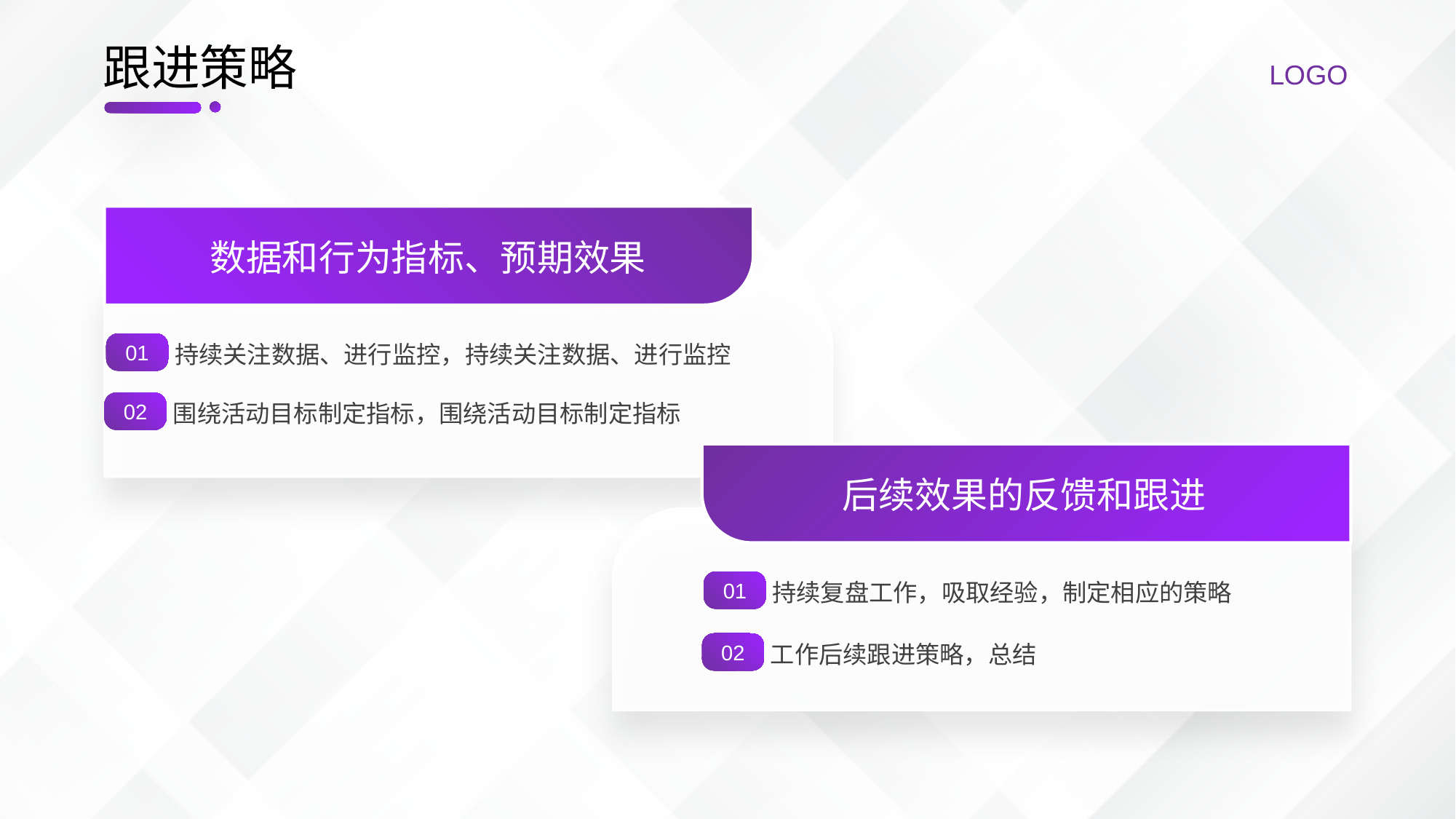

# 跟进策略

数据和行为指标、预期效果

持续关注数据、进行监控，持续关注数据、进行监控

01
围绕活动目标制定指标，围绕活动目标制定指标

02

后续效果的反馈和跟进

持续复盘工作，吸取经验，制定相应的策略

01
工作后续跟进策略，总结

02